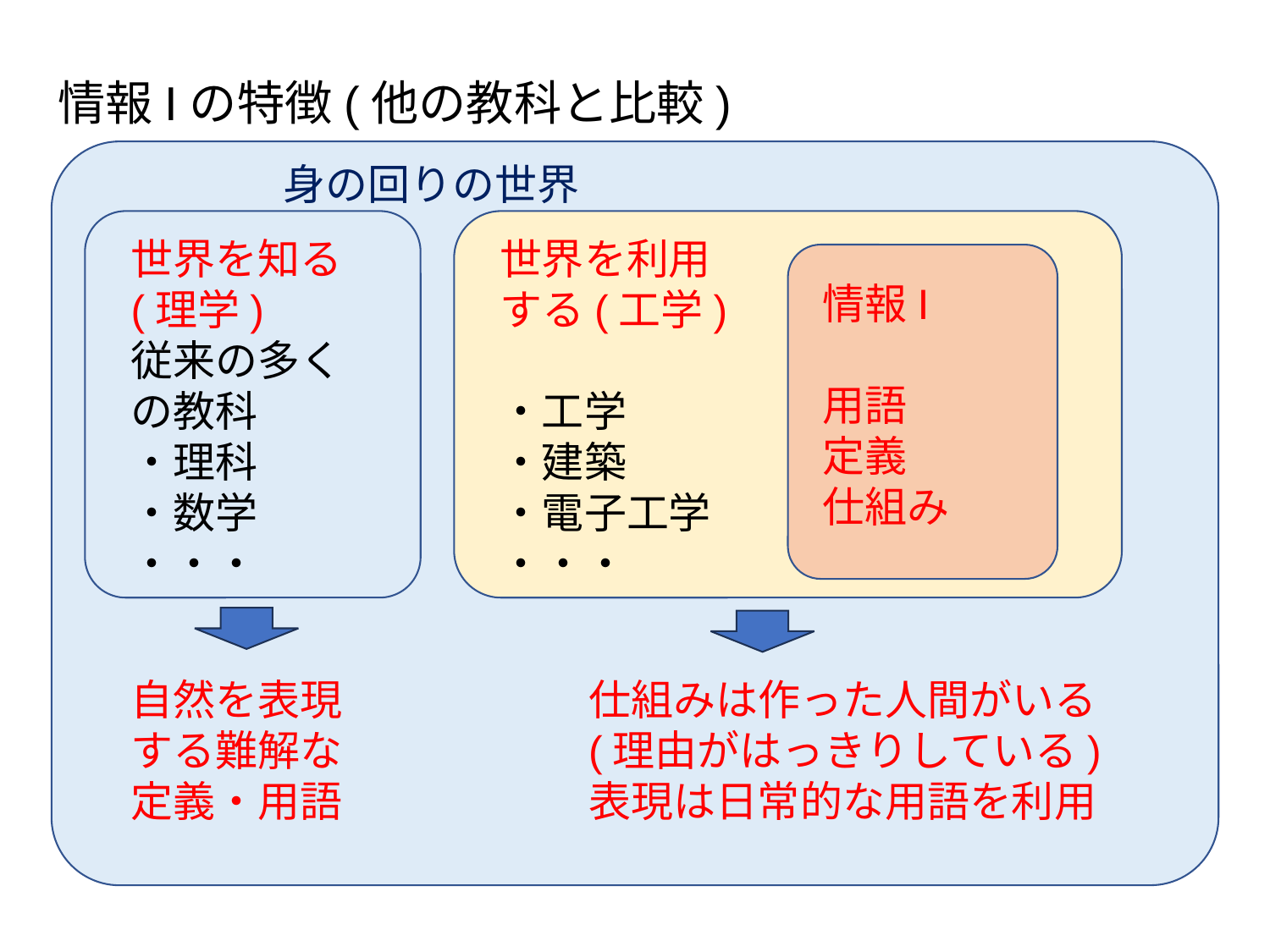

情報Iの特徴(他の教科と比較)

身の回りの世界

世界を知る
(理学)
従来の多くの教科
・理科
・数学
・・・
世界を利用する(工学)

・工学
・建築
・電子工学
・・・

情報I

用語
定義
仕組み

自然を表現する難解な定義・用語
仕組みは作った人間がいる
(理由がはっきりしている)
表現は日常的な用語を利用